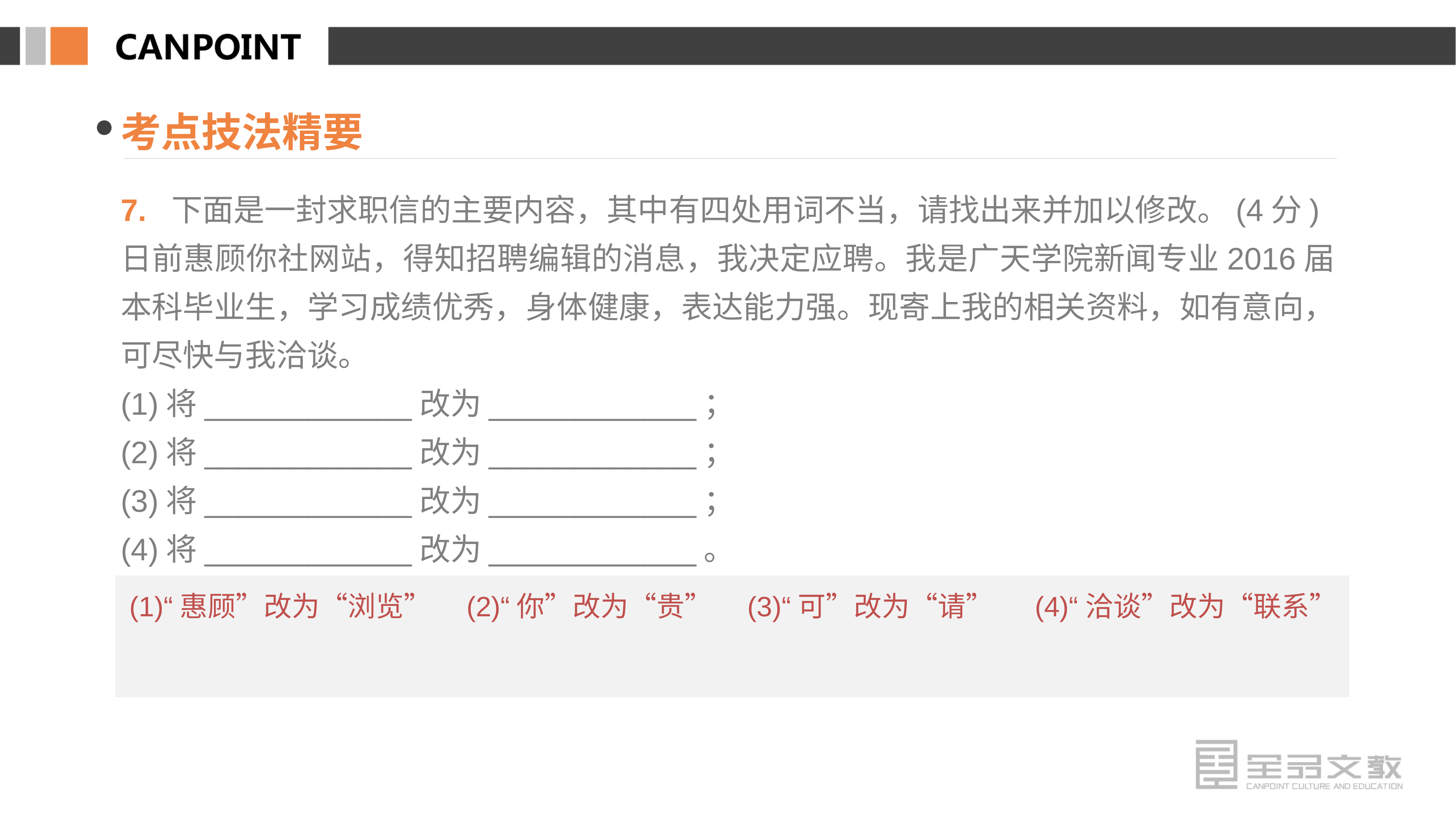

考点技法精要

7.  下面是一封求职信的主要内容，其中有四处用词不当，请找出来并加以修改。(4分)
日前惠顾你社网站，得知招聘编辑的消息，我决定应聘。我是广天学院新闻专业2016届本科毕业生，学习成绩优秀，身体健康，表达能力强。现寄上我的相关资料，如有意向，可尽快与我洽谈。
(1)将____________改为____________；
(2)将____________改为____________；
(3)将____________改为____________；
(4)将____________改为____________。

(1)“惠顾”改为“浏览”　(2)“你”改为“贵”　(3)“可”改为“请” 　(4)“洽谈”改为“联系”